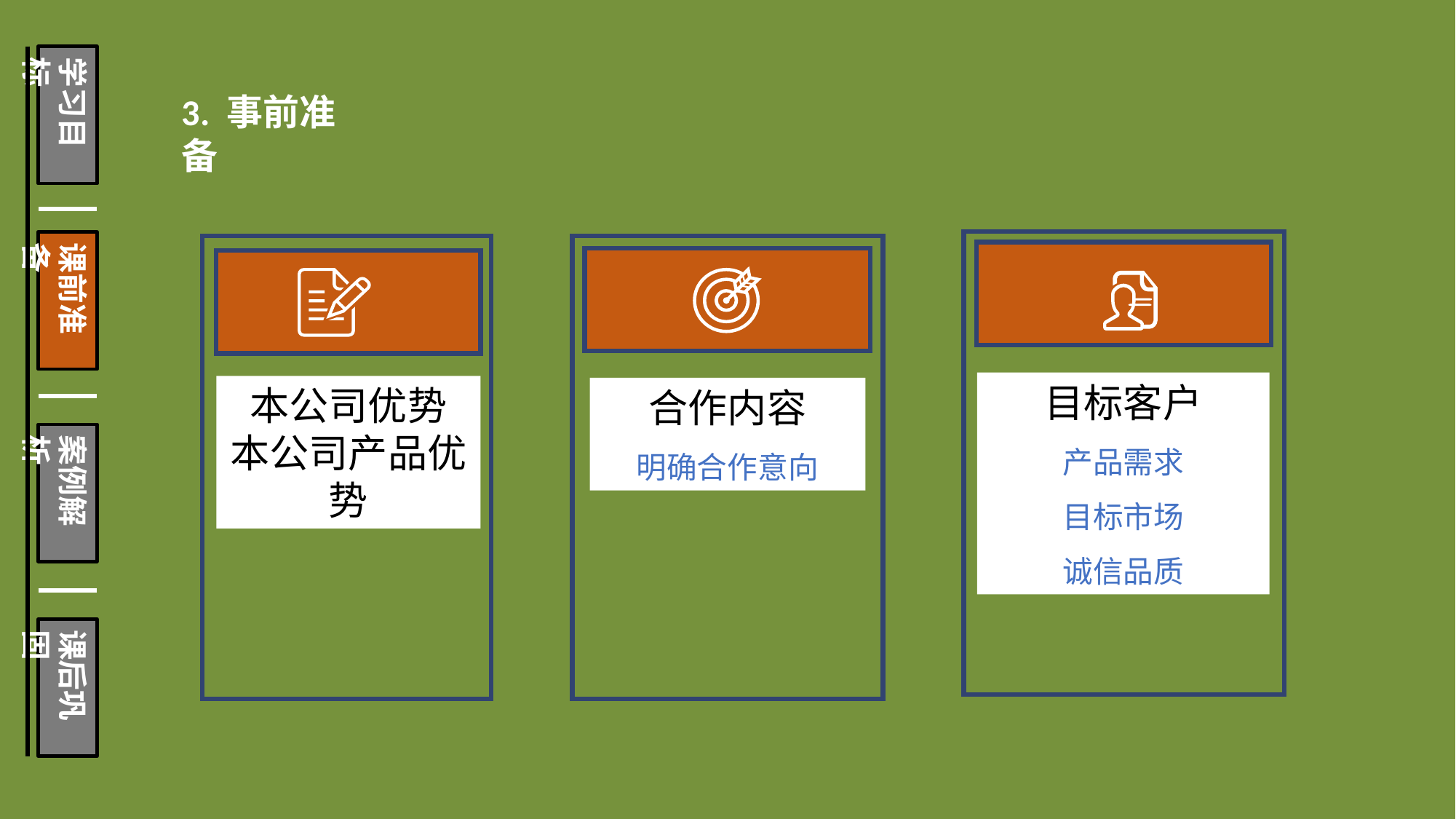

学习目标
课前准备
案例解析
课后巩固
3. 事前准备

本公司优势
本公司产品优势

合作内容
明确合作意向

目标客户
产品需求
目标市场
诚信品质